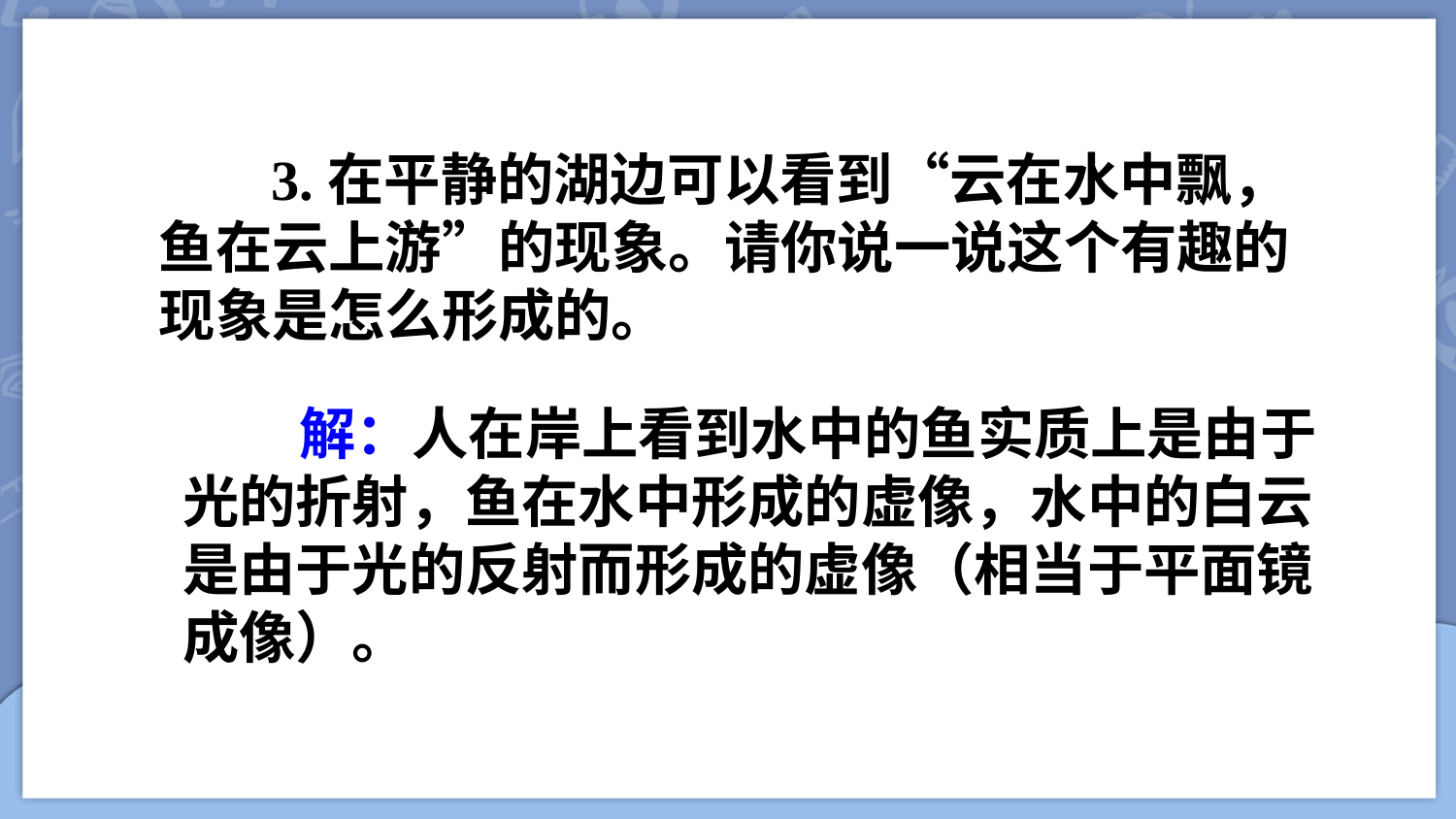

3.在平静的湖边可以看到“云在水中飘，鱼在云上游”的现象。请你说一说这个有趣的现象是怎么形成的。
        解：人在岸上看到水中的鱼实质上是由于光的折射，鱼在水中形成的虚像，水中的白云是由于光的反射而形成的虚像（相当于平面镜成像）。